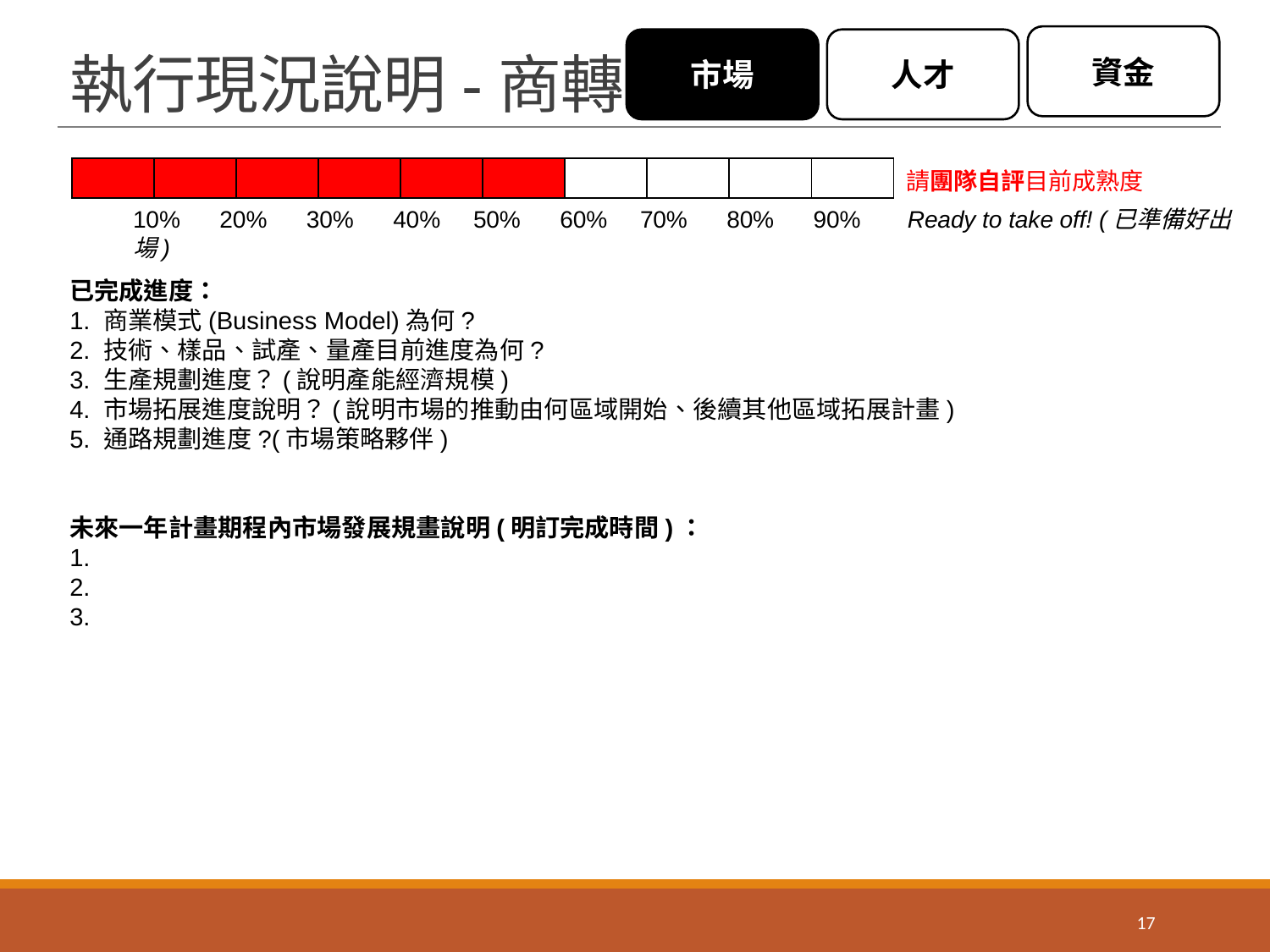

資金
市場
人才
# 執行現況說明-商轉
|  |  |  |  |  |  |  |  |  |  |
| --- | --- | --- | --- | --- | --- | --- | --- | --- | --- |
請團隊自評目前成熟度
10%      20%      30%      40%     50%      60%     70%      80%      90%       Ready to take off! (已準備好出場)
已完成進度：
1. 商業模式(Business Model)為何?
2. 技術、樣品、試產、量產目前進度為何?
3. 生產規劃進度？(說明產能經濟規模)
4. 市場拓展進度說明？(說明市場的推動由何區域開始、後續其他區域拓展計畫)
5. 通路規劃進度?(市場策略夥伴)

未來一年計畫期程內市場發展規畫說明(明訂完成時間)：
1.
2.
3.

17